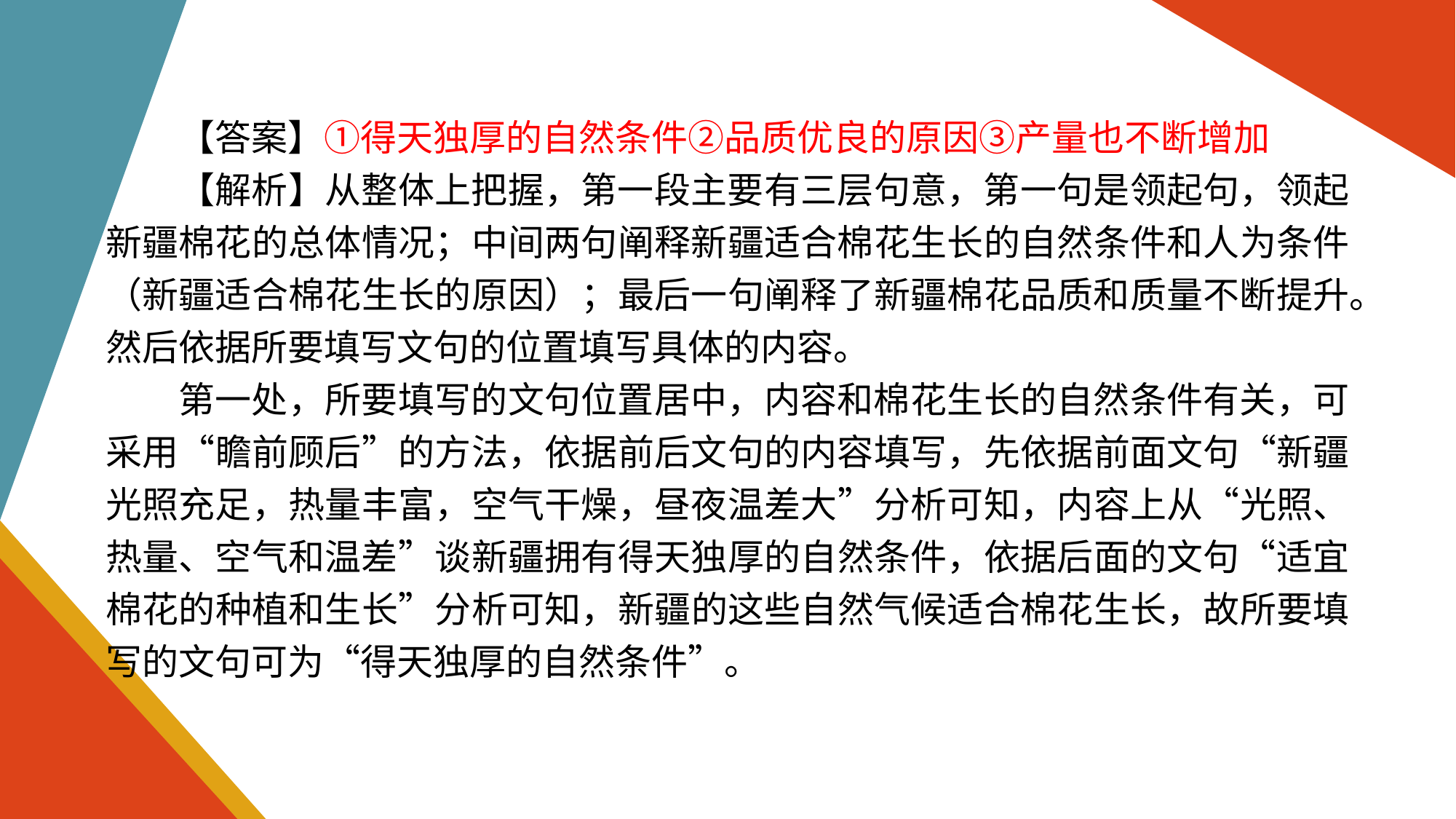

【答案】①得天独厚的自然条件②品质优良的原因③产量也不断增加
【解析】从整体上把握，第一段主要有三层句意，第一句是领起句，领起新疆棉花的总体情况；中间两句阐释新疆适合棉花生长的自然条件和人为条件（新疆适合棉花生长的原因）；最后一句阐释了新疆棉花品质和质量不断提升。然后依据所要填写文句的位置填写具体的内容。
第一处，所要填写的文句位置居中，内容和棉花生长的自然条件有关，可采用“瞻前顾后”的方法，依据前后文句的内容填写，先依据前面文句“新疆光照充足，热量丰富，空气干燥，昼夜温差大”分析可知，内容上从“光照、热量、空气和温差”谈新疆拥有得天独厚的自然条件，依据后面的文句“适宜棉花的种植和生长”分析可知，新疆的这些自然气候适合棉花生长，故所要填写的文句可为“得天独厚的自然条件”。